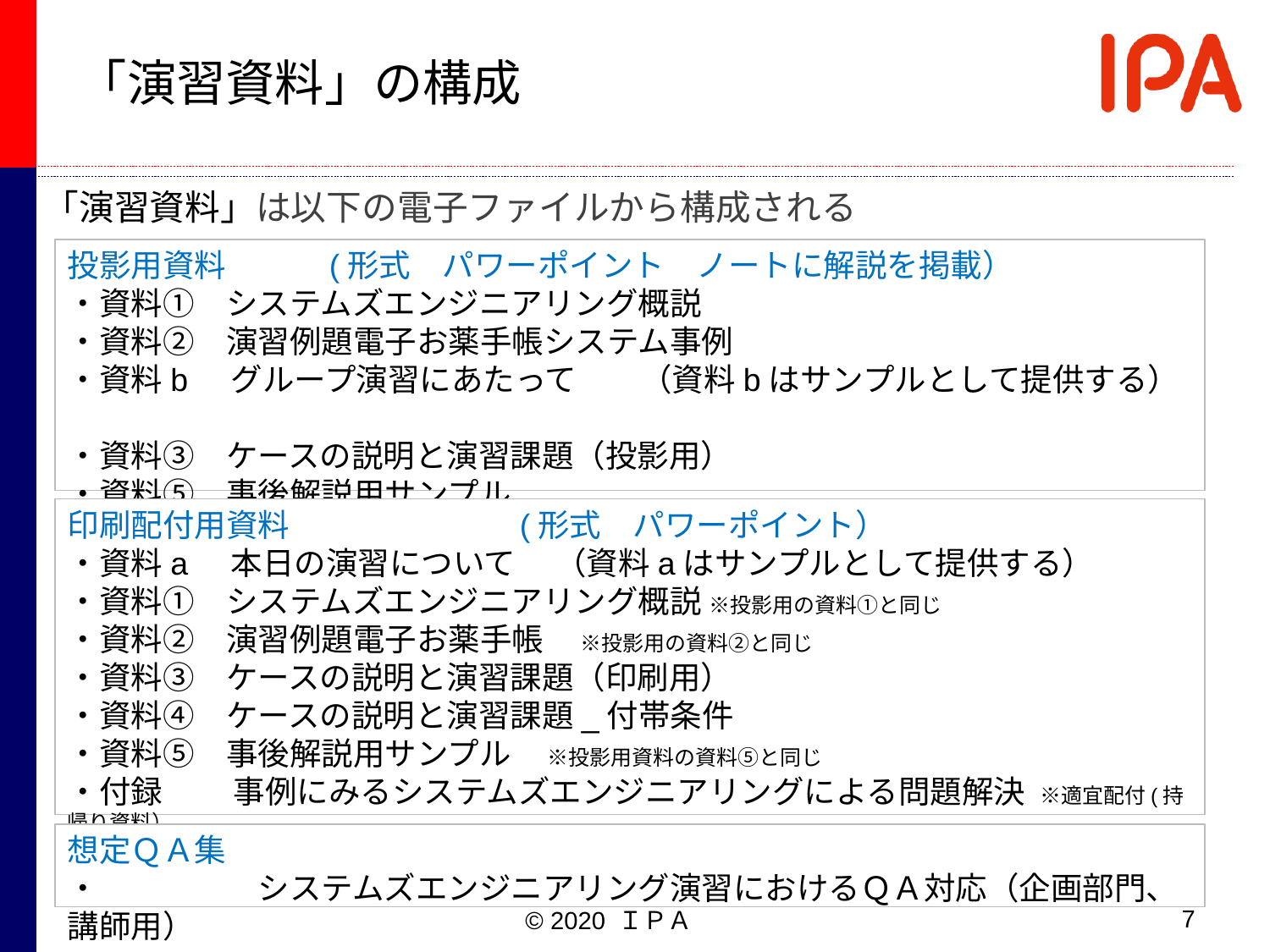

# 「演習資料」の構成
「演習資料」は以下の電子ファイルから構成される
投影用資料　　　(形式　パワーポイント　ノートに解説を掲載）
・資料①　システムズエンジニアリング概説
・資料②　演習例題電子お薬手帳システム事例
・資料b    グループ演習にあたって　　（資料bはサンプルとして提供する）
・資料③　ケースの説明と演習課題（投影用）
・資料⑤　事後解説用サンプル

印刷配付用資料　　　　　　　(形式　パワーポイント）
・資料a    本日の演習について　 （資料aはサンプルとして提供する）
・資料①　システムズエンジニアリング概説 ※投影用の資料①と同じ
・資料②　演習例題電子お薬手帳　 ※投影用の資料②と同じ
・資料③　ケースの説明と演習課題（印刷用）
・資料④　ケースの説明と演習課題_付帯条件
・資料⑤　事後解説用サンプル　 ※投影用資料の資料⑤と同じ
・付録 　　事例にみるシステムズエンジニアリングによる問題解決  ※適宜配付(持帰り資料）

想定ＱＡ集
・　　　　　システムズエンジニアリング演習におけるＱＡ対応（企画部門、講師用）

7
© 2020 ＩＰＡ